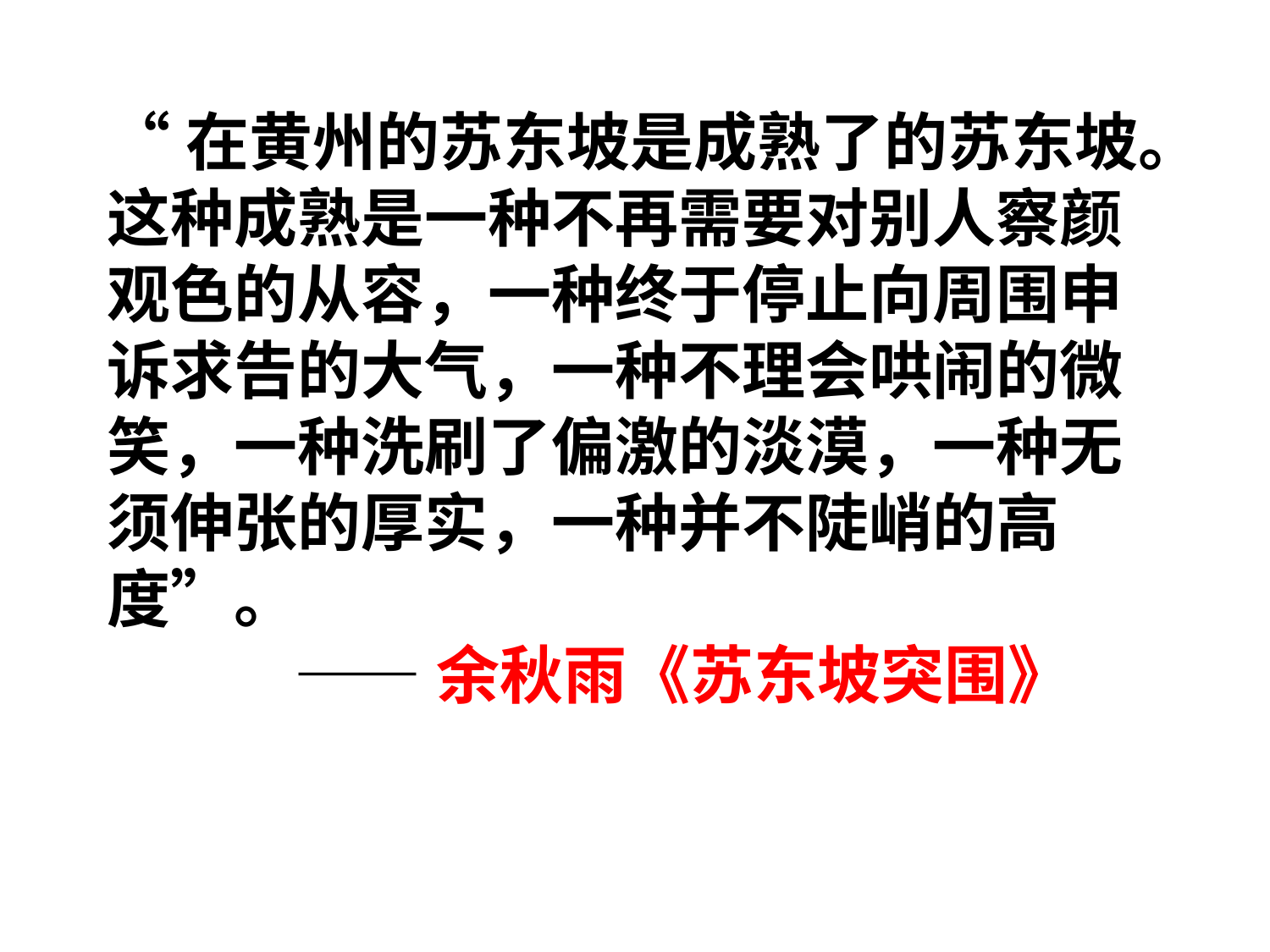

“在黄州的苏东坡是成熟了的苏东坡。这种成熟是一种不再需要对别人察颜观色的从容，一种终于停止向周围申诉求告的大气，一种不理会哄闹的微笑，一种洗刷了偏激的淡漠，一种无须伸张的厚实，一种并不陡峭的高度”。
             ——余秋雨《苏东坡突围》